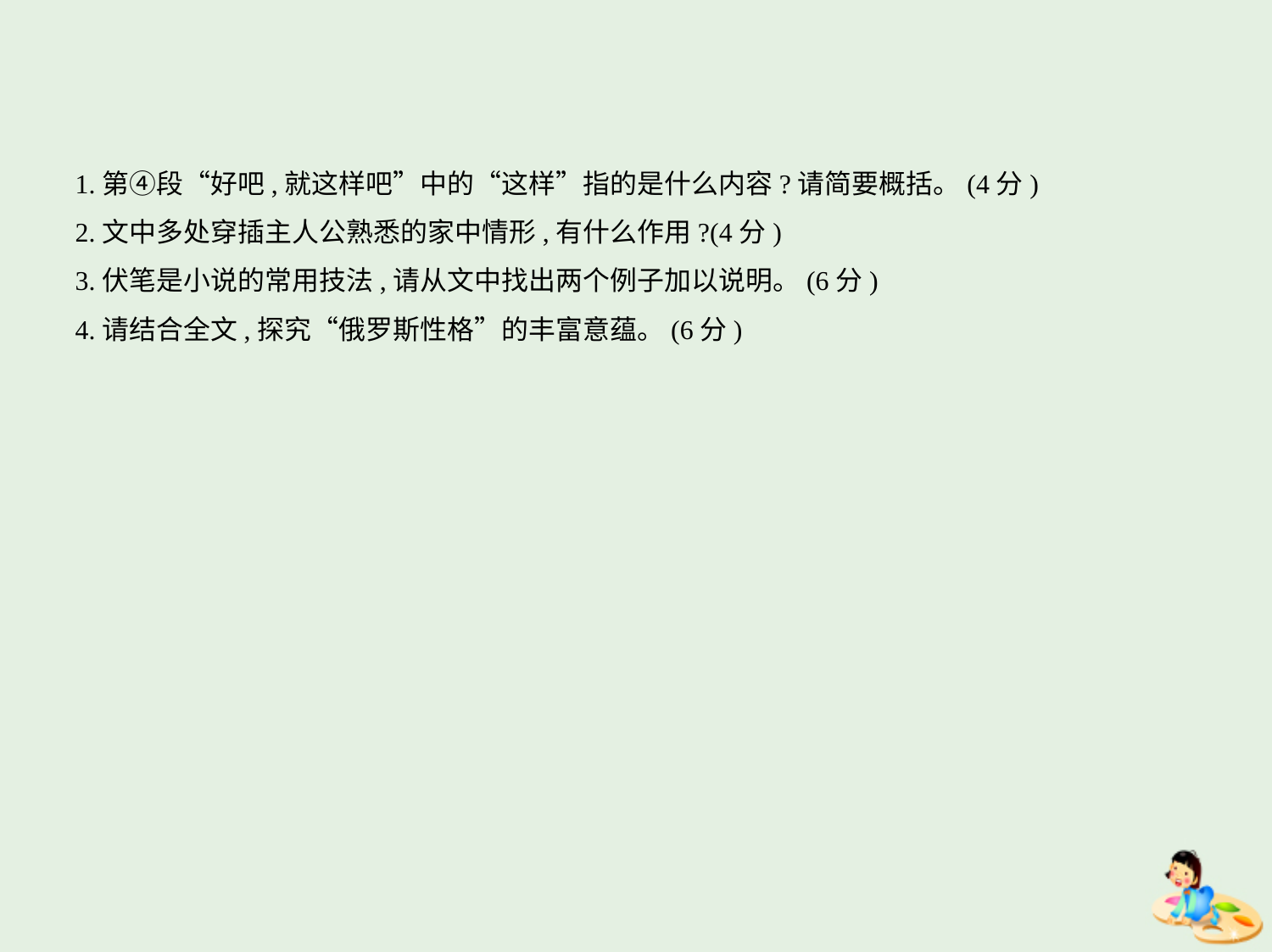

1.第④段“好吧,就这样吧”中的“这样”指的是什么内容?请简要概括。(4分)
2.文中多处穿插主人公熟悉的家中情形,有什么作用?(4分)
3.伏笔是小说的常用技法,请从文中找出两个例子加以说明。(6分)
4.请结合全文,探究“俄罗斯性格”的丰富意蕴。(6分)